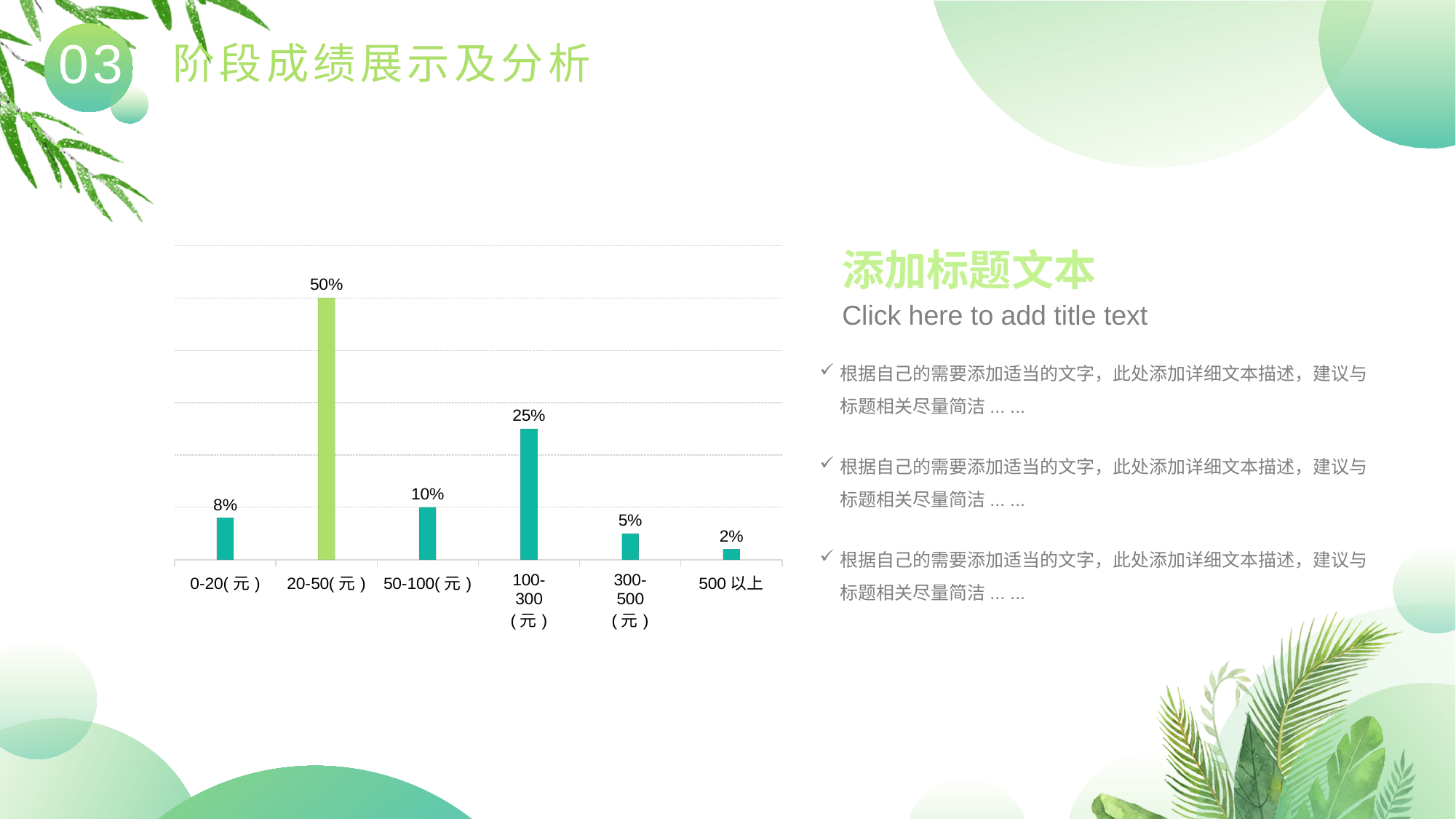

03
阶段成绩展示及分析

### Chart

| Category | 百分占比 |
|---|---|
| 0-20(元) | 0.08 |
| 20-50(元) | 0.5 |
| 50-100(元) | 0.1 |
| 100-300(元) | 0.25 |
| 300-500(元) | 0.05 |
| 500以上 | 0.02 |
添加标题文本
Click here to add title text
根据自己的需要添加适当的文字，此处添加详细文本描述，建议与标题相关尽量简洁... ...
根据自己的需要添加适当的文字，此处添加详细文本描述，建议与标题相关尽量简洁... ...
根据自己的需要添加适当的文字，此处添加详细文本描述，建议与标题相关尽量简洁... ...